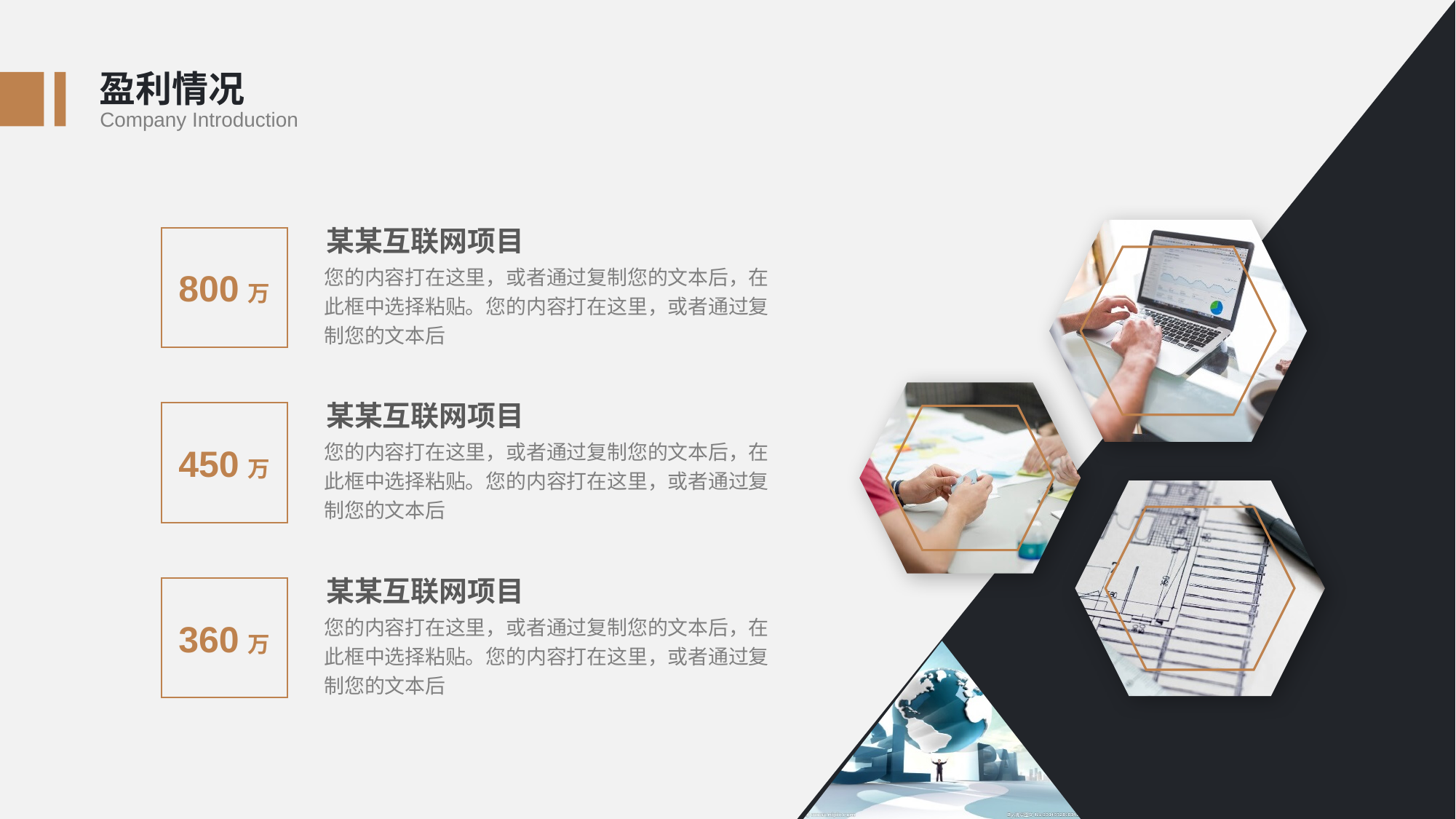

盈利情况
Company Introduction
某某互联网项目
800万
您的内容打在这里，或者通过复制您的文本后，在此框中选择粘贴。您的内容打在这里，或者通过复制您的文本后

某某互联网项目
450万
您的内容打在这里，或者通过复制您的文本后，在此框中选择粘贴。您的内容打在这里，或者通过复制您的文本后

某某互联网项目
360万
您的内容打在这里，或者通过复制您的文本后，在此框中选择粘贴。您的内容打在这里，或者通过复制您的文本后